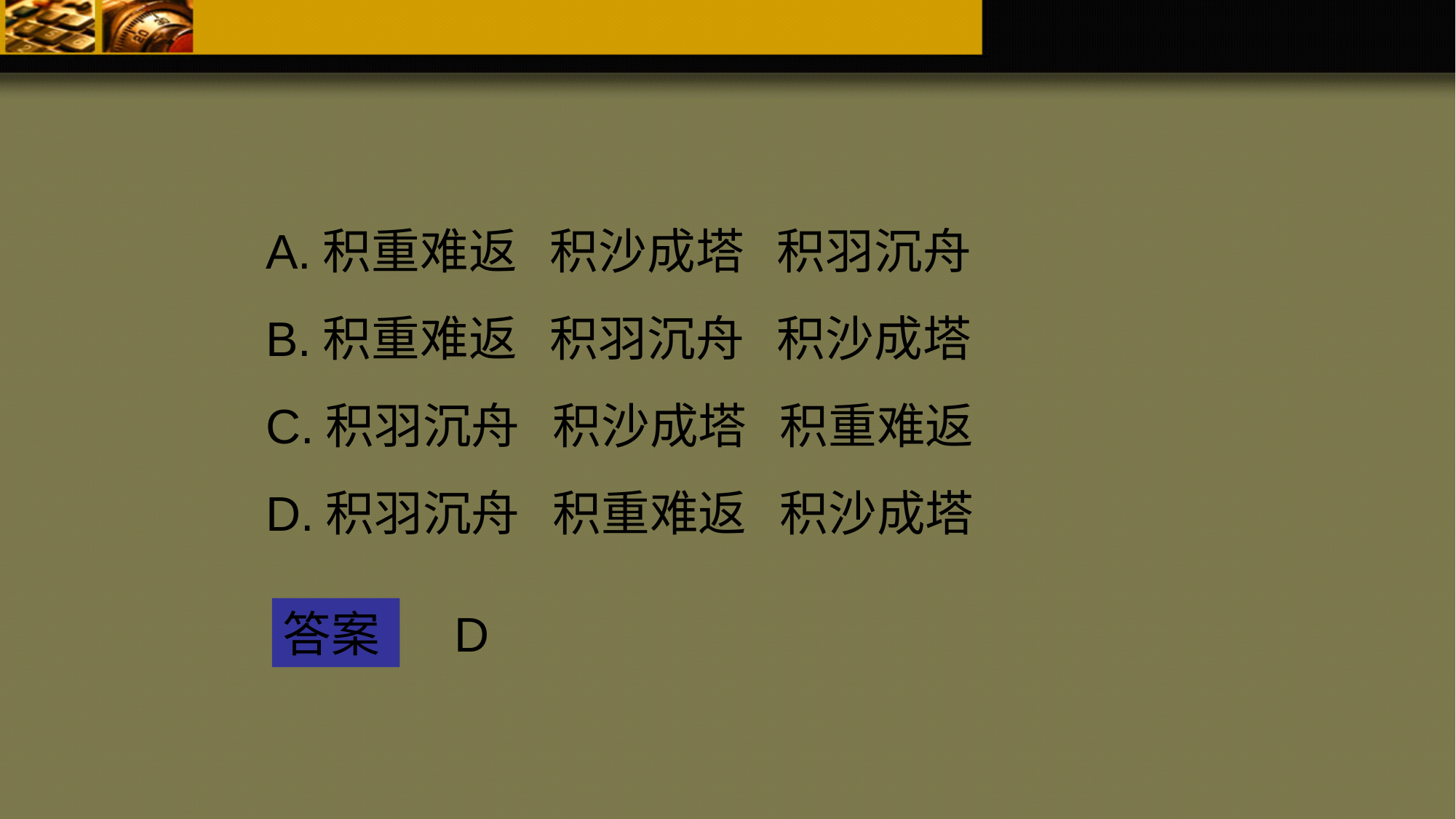

A.积重难返   积沙成塔   积羽沉舟
B.积重难返   积羽沉舟   积沙成塔
C.积羽沉舟   积沙成塔   积重难返
D.积羽沉舟   积重难返   积沙成塔
答案
D